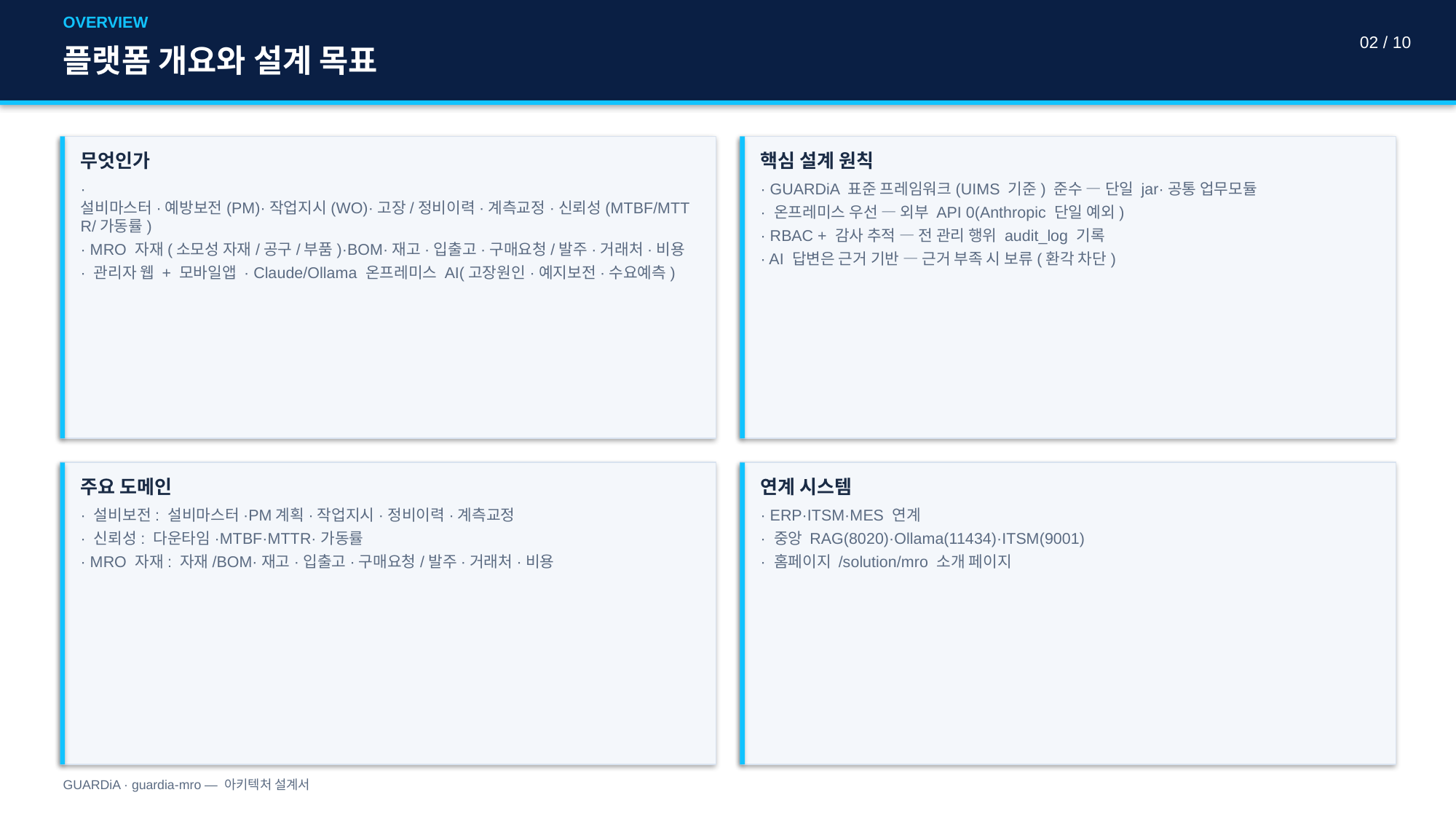

OVERVIEW
02 / 10
플랫폼 개요와 설계 목표

무엇인가
· 설비마스터·예방보전(PM)·작업지시(WO)·고장/정비이력·계측교정·신뢰성(MTBF/MTTR/가동률)
· MRO 자재(소모성 자재/공구/부품)·BOM·재고·입출고·구매요청/발주·거래처·비용
· 관리자 웹 + 모바일앱 · Claude/Ollama 온프레미스 AI(고장원인·예지보전·수요예측)
핵심 설계 원칙
· GUARDiA 표준 프레임워크(UIMS 기준) 준수 — 단일 jar·공통 업무모듈
· 온프레미스 우선 — 외부 API 0(Anthropic 단일 예외)
· RBAC + 감사 추적 — 전 관리 행위 audit_log 기록
· AI 답변은 근거 기반 — 근거 부족 시 보류(환각 차단)

주요 도메인
· 설비보전: 설비마스터·PM계획·작업지시·정비이력·계측교정
· 신뢰성: 다운타임·MTBF·MTTR·가동률
· MRO 자재: 자재/BOM·재고·입출고·구매요청/발주·거래처·비용
연계 시스템
· ERP·ITSM·MES 연계
· 중앙 RAG(8020)·Ollama(11434)·ITSM(9001)
· 홈페이지 /solution/mro 소개 페이지
GUARDiA · guardia-mro — 아키텍처 설계서